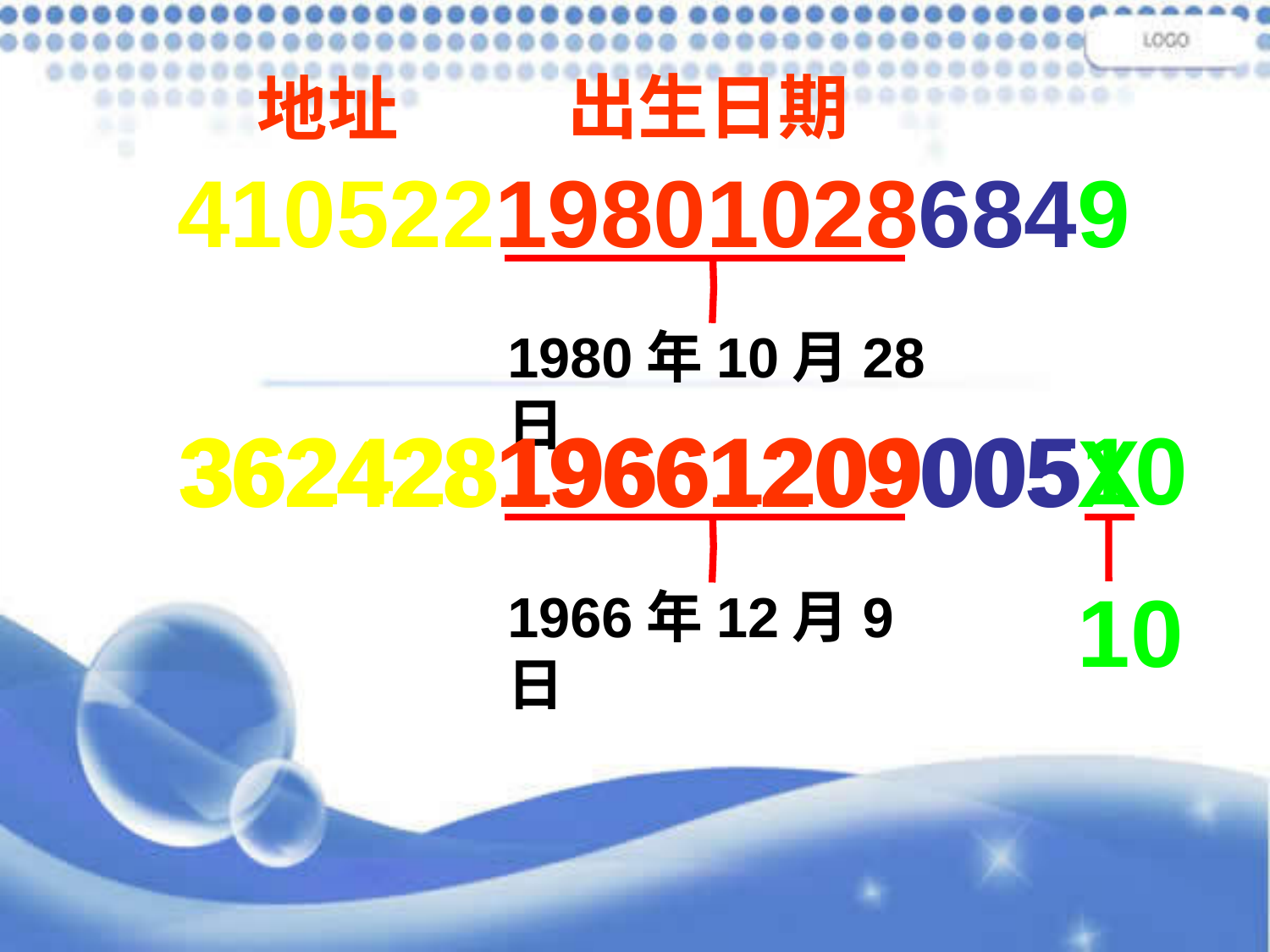

出生日期
地址
410522198010286849

1980年10月28日
3624281966120900510
36242819661209005X

10
1966年12月9日